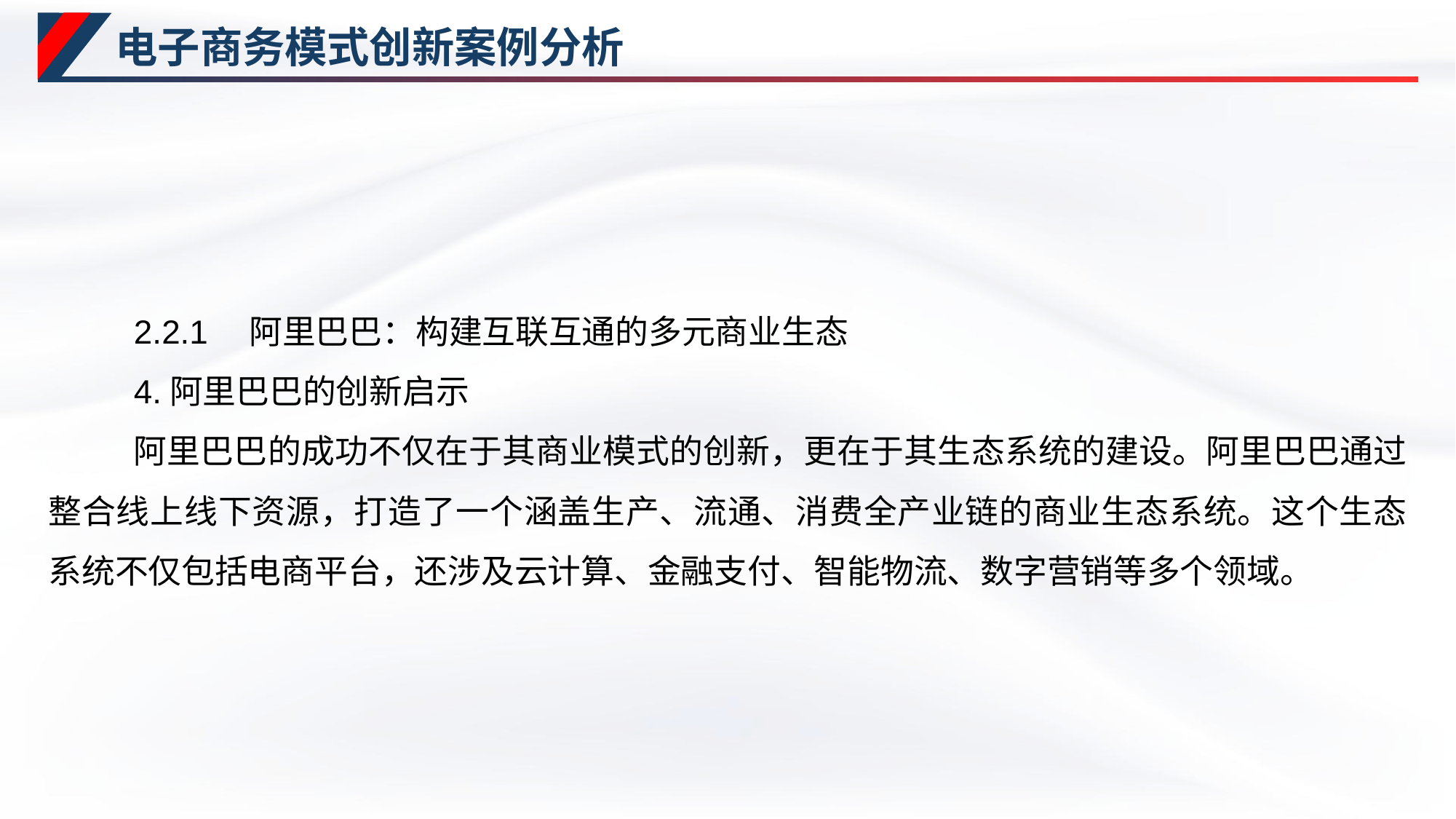

# 电子商务模式创新案例分析
2.2.1　阿里巴巴：构建互联互通的多元商业生态
4.阿里巴巴的创新启示
阿里巴巴的成功不仅在于其商业模式的创新，更在于其生态系统的建设。阿里巴巴通过整合线上线下资源，打造了一个涵盖生产、流通、消费全产业链的商业生态系统。这个生态系统不仅包括电商平台，还涉及云计算、金融支付、智能物流、数字营销等多个领域。